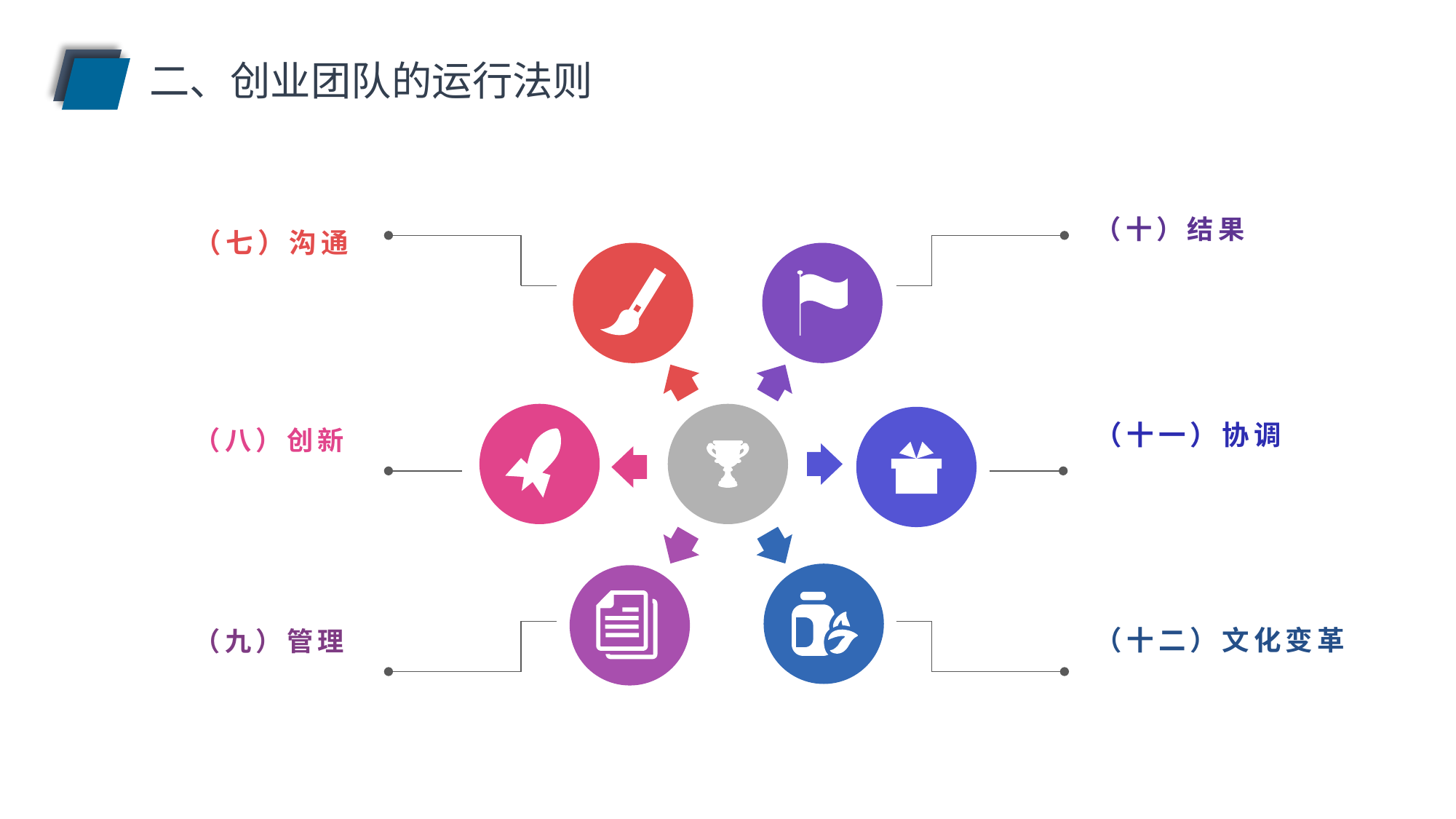

二、创业团队的运行法则
（十）结果
（七）沟通

（十一）协调

（八）创新

（十二）文化变革
（九）管理